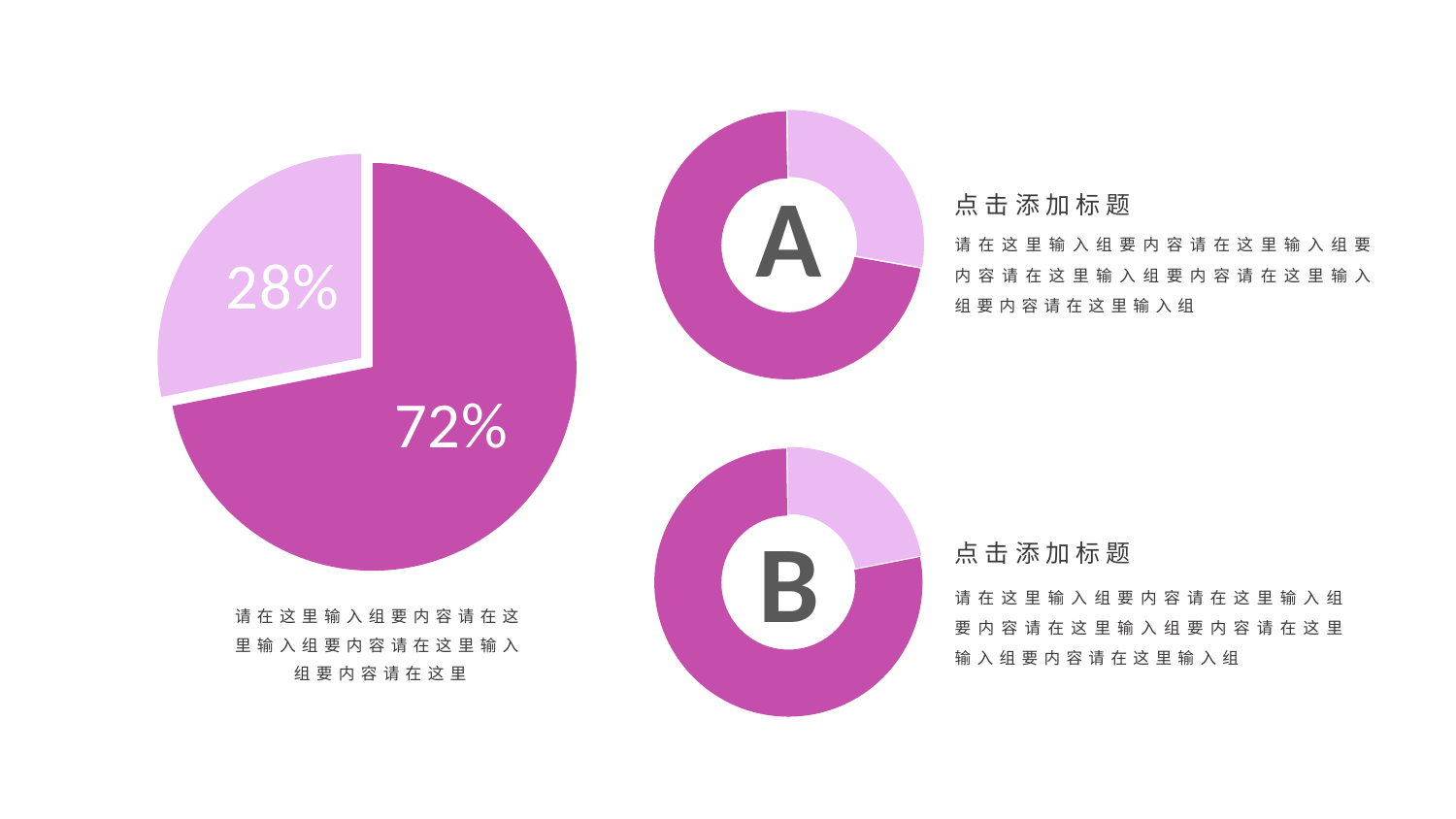

### Chart

| Category | 销售额 |
|---|---|
| 第一季度 | 8.200000000000001 |
| 第二季度 | 3.2 |

### Chart

| Category | 销售额 |
|---|---|
| TEXT A | 8.200000000000001 |
| TEXT B | 3.2 |
A
点击添加标题
请在这里输入组要内容请在这里输入组要内容请在这里输入组要内容请在这里输入组要内容请在这里输入组

### Chart

| Category | 销售额 |
|---|---|
| 第一季度 | 7.0 |
| 第二季度 | 2.0 |
B
点击添加标题
请在这里输入组要内容请在这里输入组要内容请在这里输入组要内容请在这里输入组要内容请在这里输入组
请在这里输入组要内容请在这里输入组要内容请在这里输入组要内容请在这里